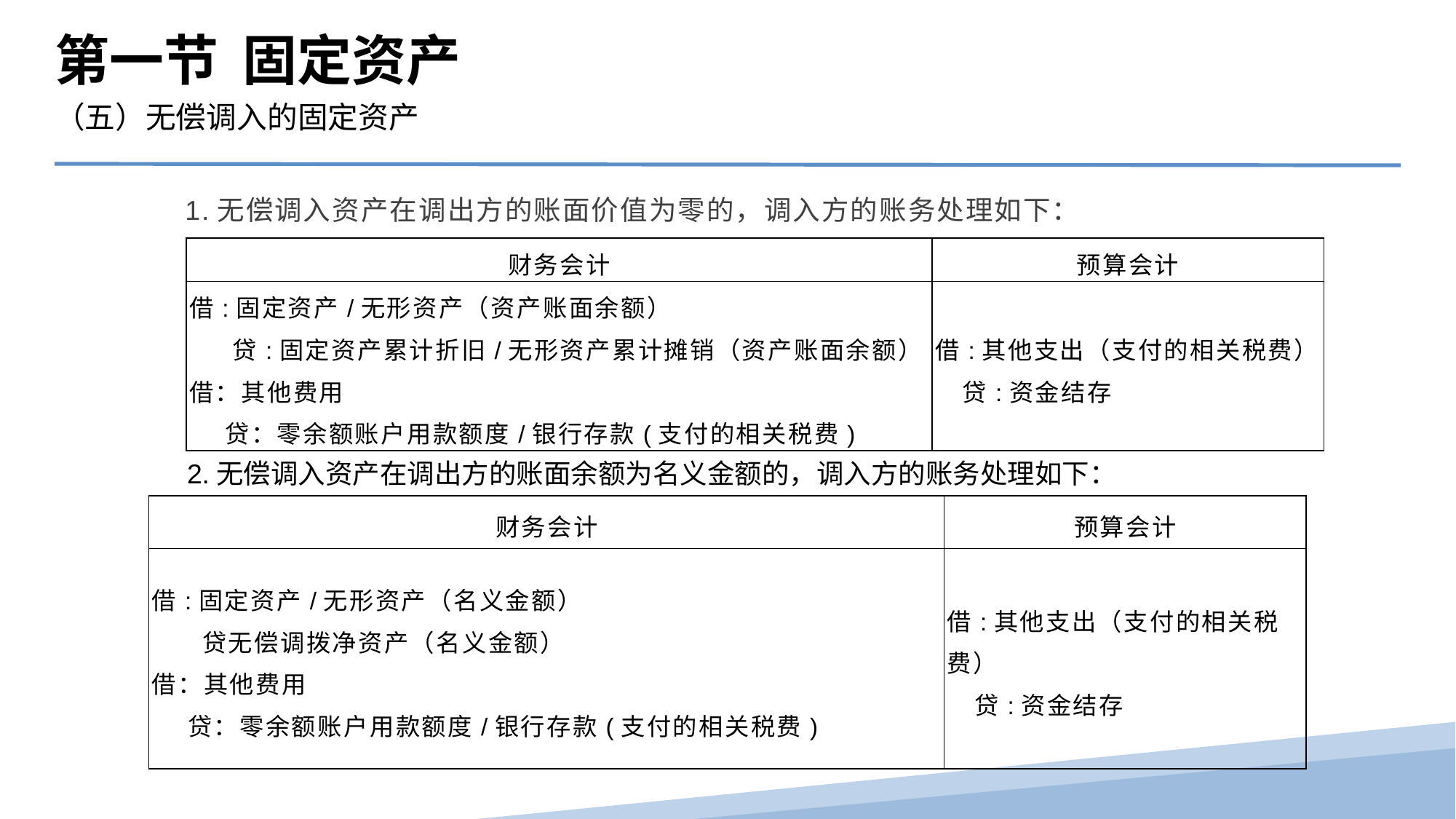

第一节  固定资产
（五）无偿调入的固定资产
      1.无偿调入资产在调出方的账面价值为零的，调入方的账务处理如下：

| 财务会计 | 预算会计 |
| --- | --- |
| 借:固定资产/无形资产（资产账面余额） 贷:固定资产累计折旧/无形资产累计摊销（资产账面余额） 借：其他费用 贷：零余额账户用款额度/银行存款(支付的相关税费) | 借:其他支出（支付的相关税费） 贷:资金结存 |
2.无偿调入资产在调出方的账面余额为名义金额的，调入方的账务处理如下：
| 财务会计 | 预算会计 |
| --- | --- |
| 借:固定资产/无形资产（名义金额） 贷无偿调拨净资产（名义金额） 借：其他费用 贷：零余额账户用款额度/银行存款(支付的相关税费) | 借:其他支出（支付的相关税费） 贷:资金结存 |